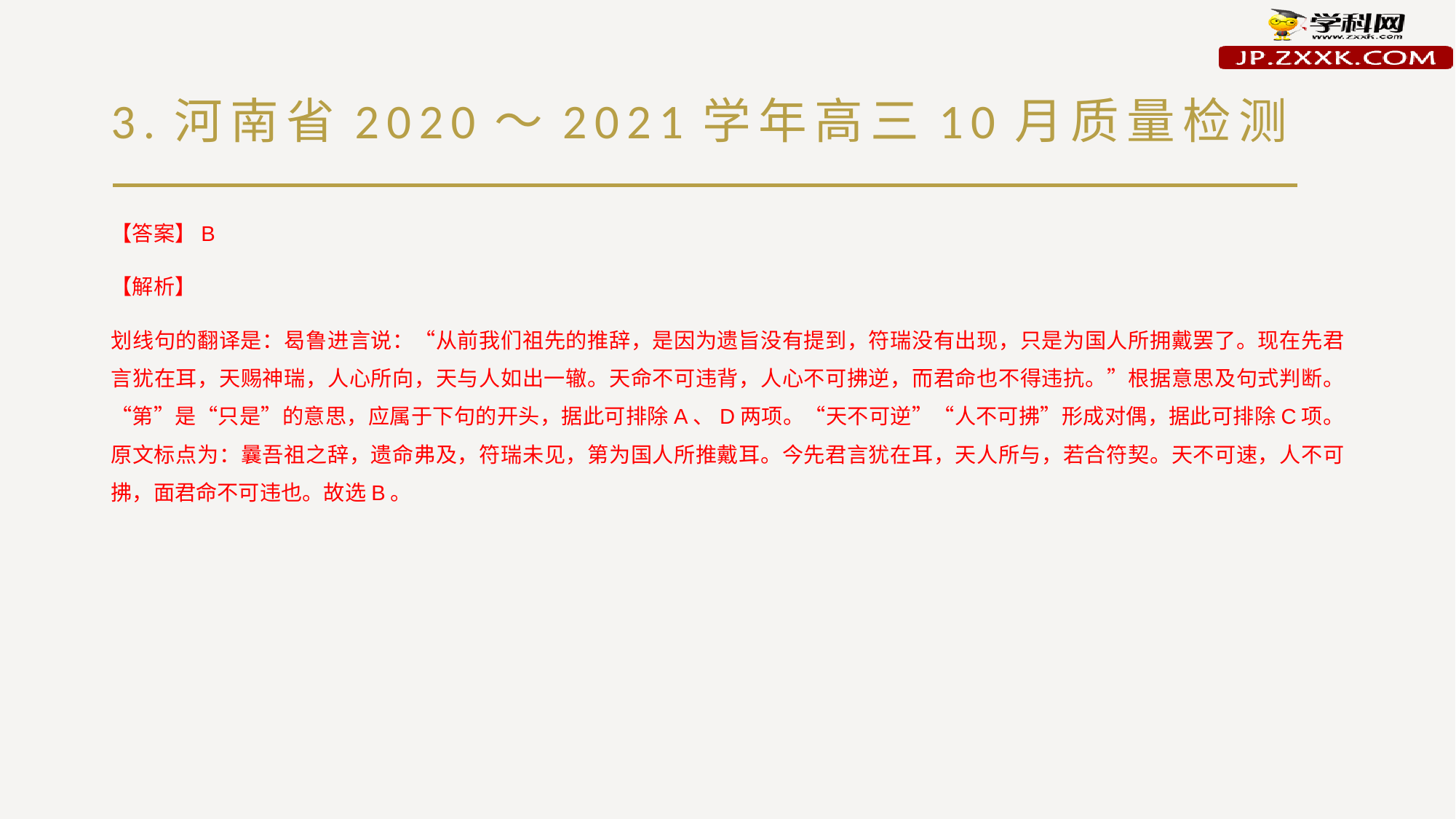

# 3.河南省2020～2021学年高三10月质量检测
【答案】B
【解析】
划线句的翻译是：曷鲁进言说：“从前我们祖先的推辞，是因为遗旨没有提到，符瑞没有出现，只是为国人所拥戴罢了。现在先君言犹在耳，天赐神瑞，人心所向，天与人如出一辙。天命不可违背，人心不可拂逆，而君命也不得违抗。”根据意思及句式判断。“第”是“只是”的意思，应属于下句的开头，据此可排除A、D两项。“天不可逆”“人不可拂”形成对偶，据此可排除C项。原文标点为：曩吾祖之辞，遗命弗及，符瑞未见，第为国人所推戴耳。今先君言犹在耳，天人所与，若合符契。天不可速，人不可拂，面君命不可违也。故选B。